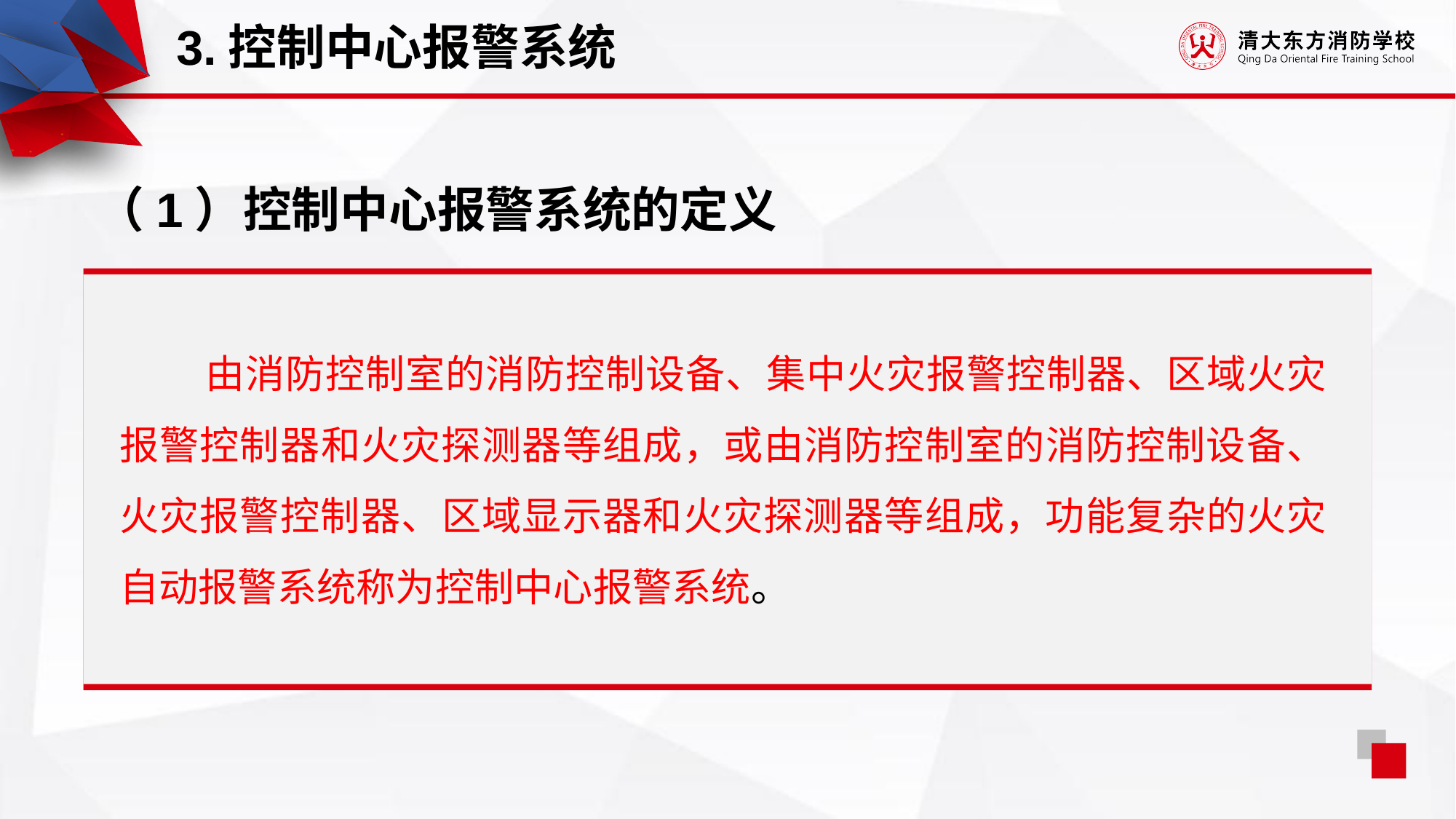

3.控制中心报警系统

（1）控制中心报警系统的定义

由消防控制室的消防控制设备、集中火灾报警控制器、区域火灾报警控制器和火灾探测器等组成，或由消防控制室的消防控制设备、火灾报警控制器、区域显示器和火灾探测器等组成，功能复杂的火灾自动报警系统称为控制中心报警系统。